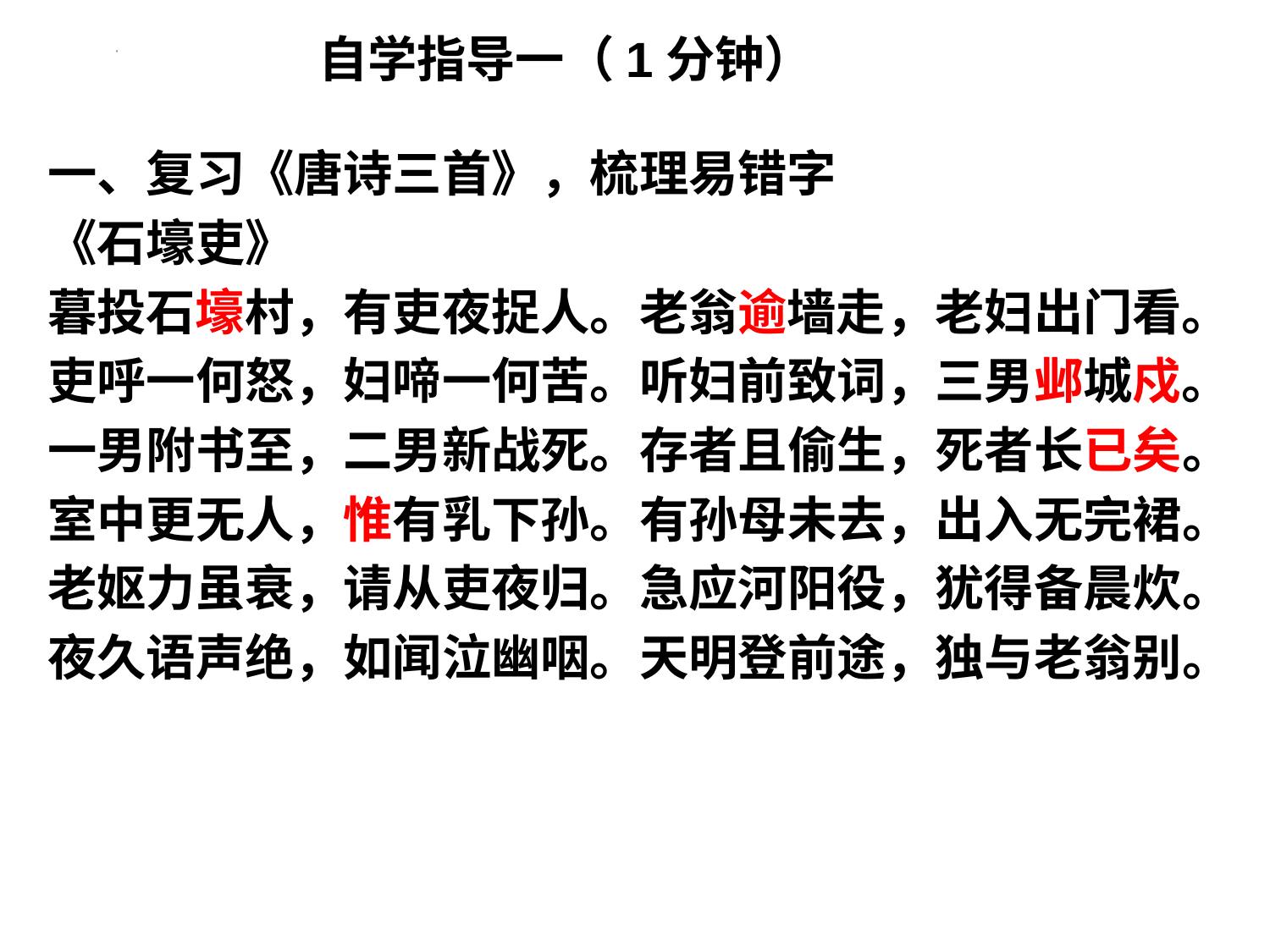

自学指导一（1分钟）
一、复习《唐诗三首》，梳理易错字
《石壕吏》
暮投石壕村，有吏夜捉人。老翁逾墙走，老妇出门看。
吏呼一何怒，妇啼一何苦。听妇前致词，三男邺城戍。
一男附书至，二男新战死。存者且偷生，死者长已矣。
室中更无人，惟有乳下孙。有孙母未去，出入无完裙。
老妪力虽衰，请从吏夜归。急应河阳役，犹得备晨炊。
夜久语声绝，如闻泣幽咽。天明登前途，独与老翁别。